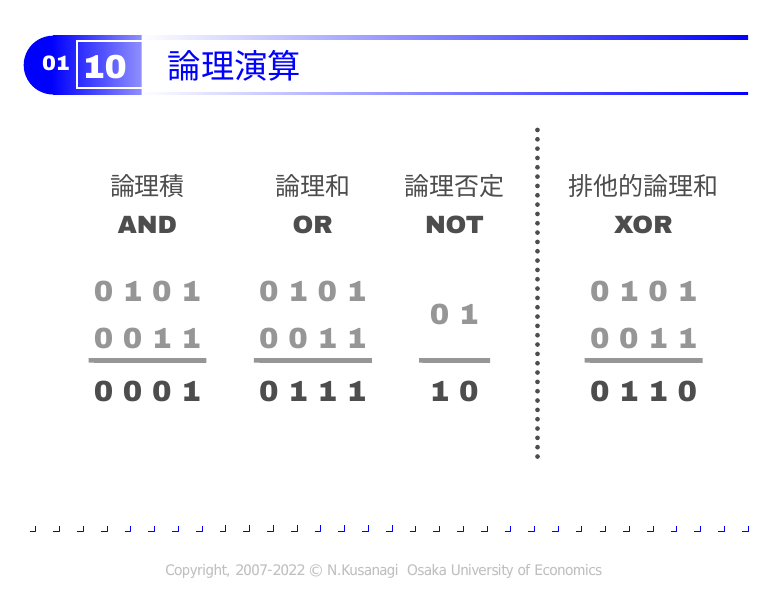

# 10   論理演算

論理積
AND
論理和
OR
論理否定
NOT
排他的論理和
XOR
0 1 0 1
0 1 0 1
0 1 0 1
0 1
0 0 1 1
0 0 1 1
0 0 1 1

0 0 0 1
0 1 1 1
1 0
0 1 1 0